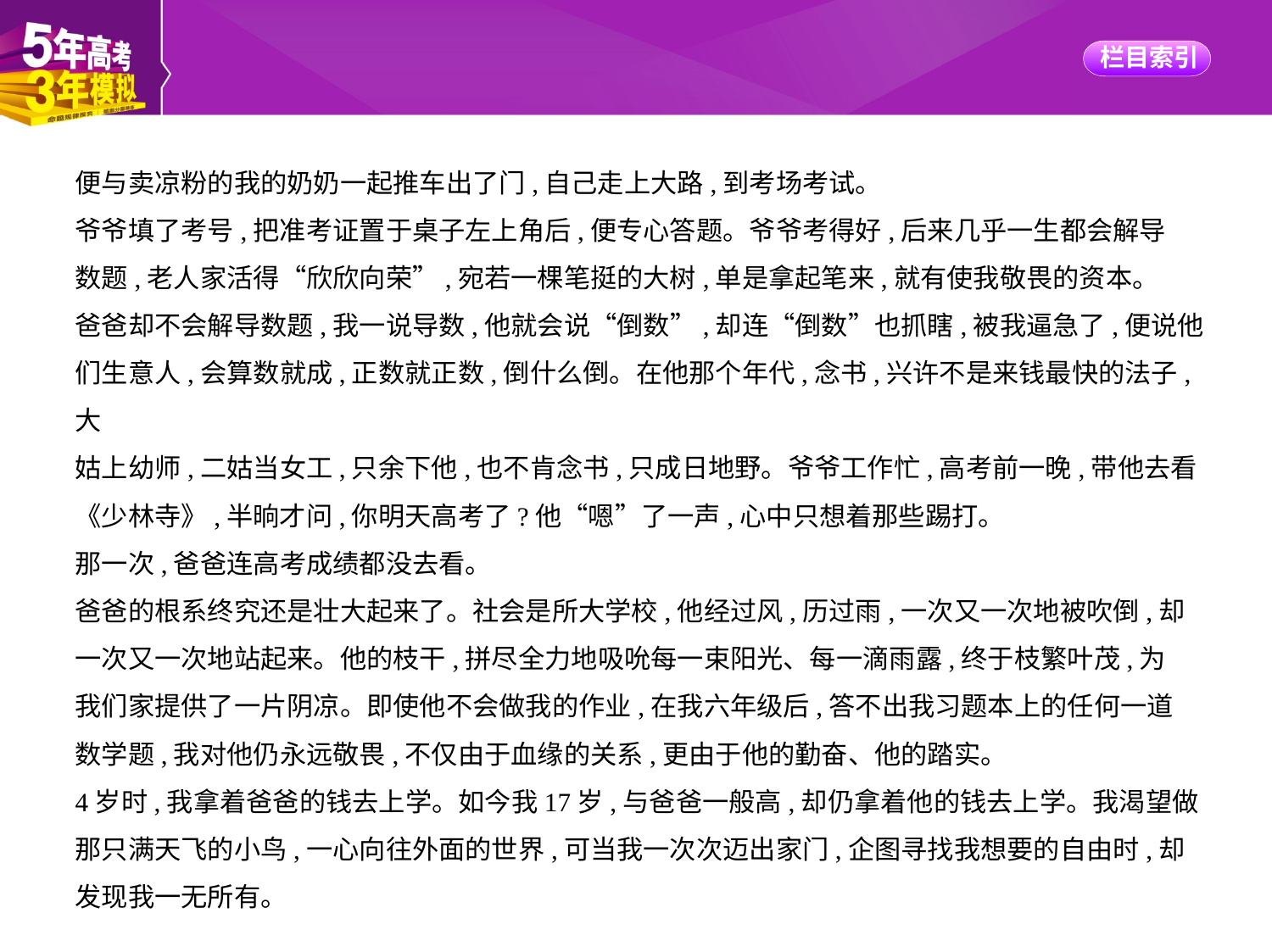

便与卖凉粉的我的奶奶一起推车出了门,自己走上大路,到考场考试。
爷爷填了考号,把准考证置于桌子左上角后,便专心答题。爷爷考得好,后来几乎一生都会解导
数题,老人家活得“欣欣向荣”,宛若一棵笔挺的大树,单是拿起笔来,就有使我敬畏的资本。
爸爸却不会解导数题,我一说导数,他就会说“倒数”,却连“倒数”也抓瞎,被我逼急了,便说他
们生意人,会算数就成,正数就正数,倒什么倒。在他那个年代,念书,兴许不是来钱最快的法子,大
姑上幼师,二姑当女工,只余下他,也不肯念书,只成日地野。爷爷工作忙,高考前一晚,带他去看
《少林寺》,半晌才问,你明天高考了?他“嗯”了一声,心中只想着那些踢打。
那一次,爸爸连高考成绩都没去看。
爸爸的根系终究还是壮大起来了。社会是所大学校,他经过风,历过雨,一次又一次地被吹倒,却
一次又一次地站起来。他的枝干,拼尽全力地吸吮每一束阳光、每一滴雨露,终于枝繁叶茂,为
我们家提供了一片阴凉。即使他不会做我的作业,在我六年级后,答不出我习题本上的任何一道
数学题,我对他仍永远敬畏,不仅由于血缘的关系,更由于他的勤奋、他的踏实。
4岁时,我拿着爸爸的钱去上学。如今我17岁,与爸爸一般高,却仍拿着他的钱去上学。我渴望做
那只满天飞的小鸟,一心向往外面的世界,可当我一次次迈出家门,企图寻找我想要的自由时,却
发现我一无所有。